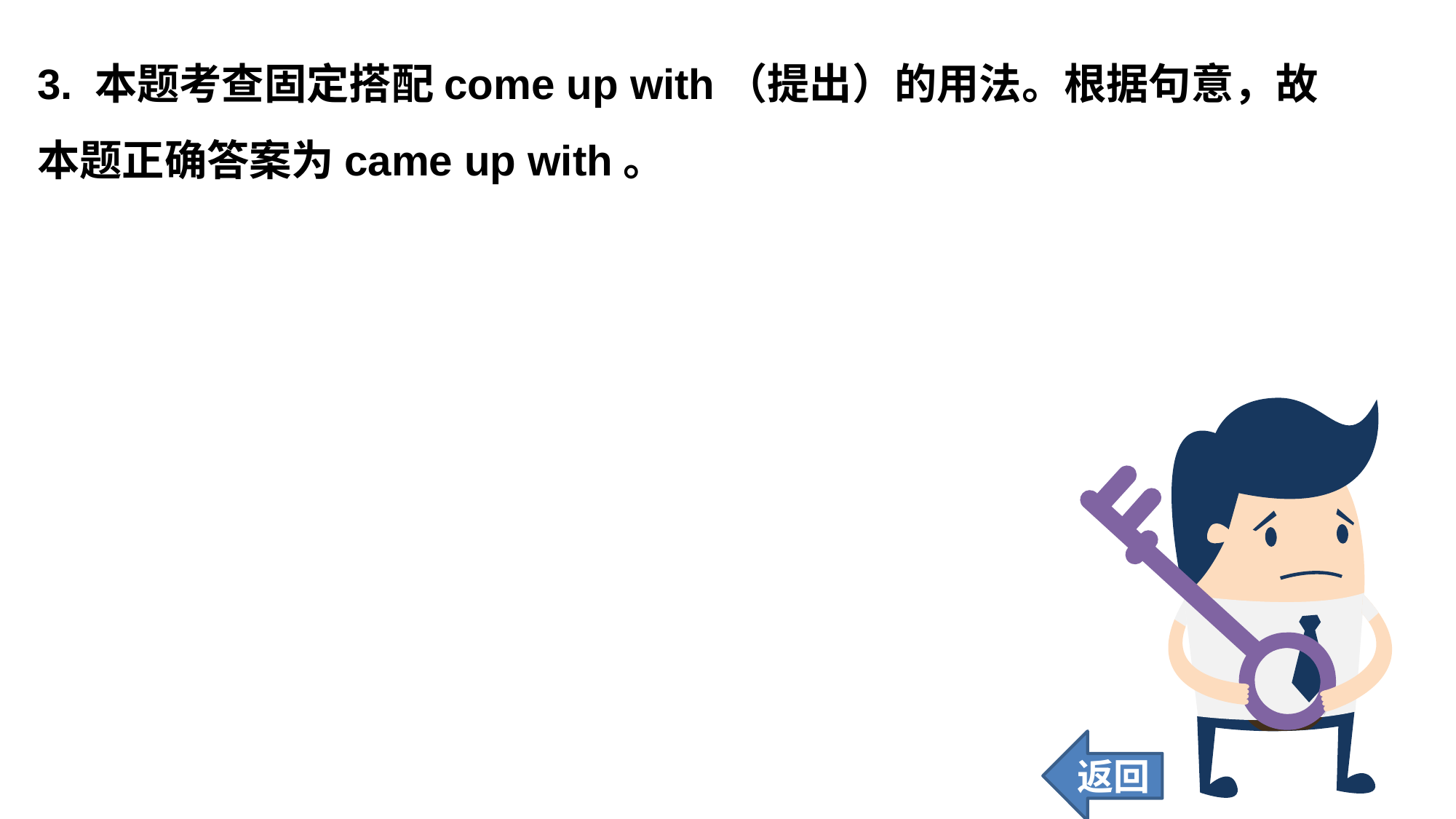

3. 本题考查固定搭配come up with（提出）的用法。根据句意，故本题正确答案为came up with。

返回
42